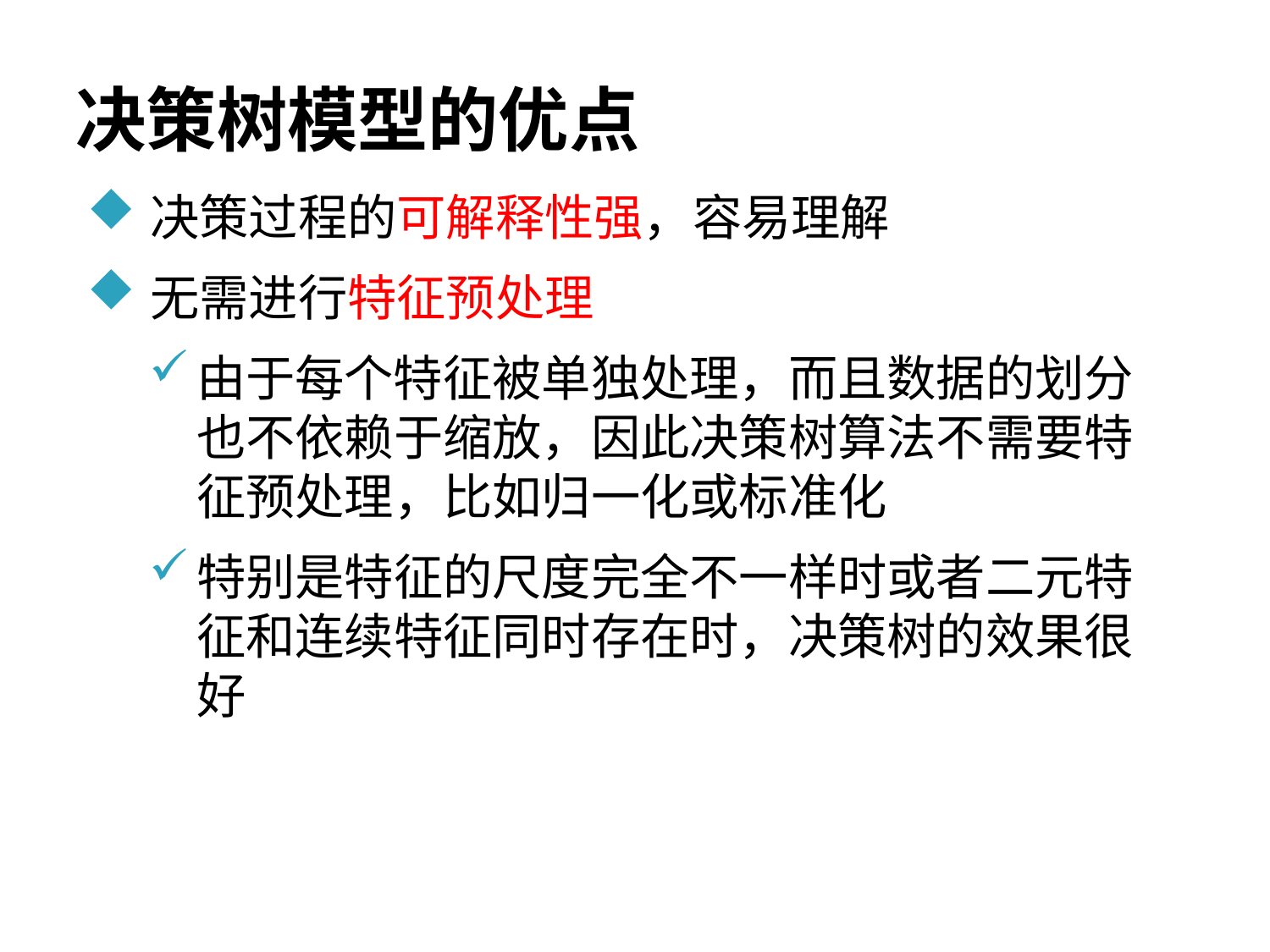

# 决策树模型的优点
决策过程的可解释性强，容易理解
无需进行特征预处理
由于每个特征被单独处理，而且数据的划分也不依赖于缩放，因此决策树算法不需要特征预处理，比如归一化或标准化
特别是特征的尺度完全不一样时或者二元特征和连续特征同时存在时，决策树的效果很好